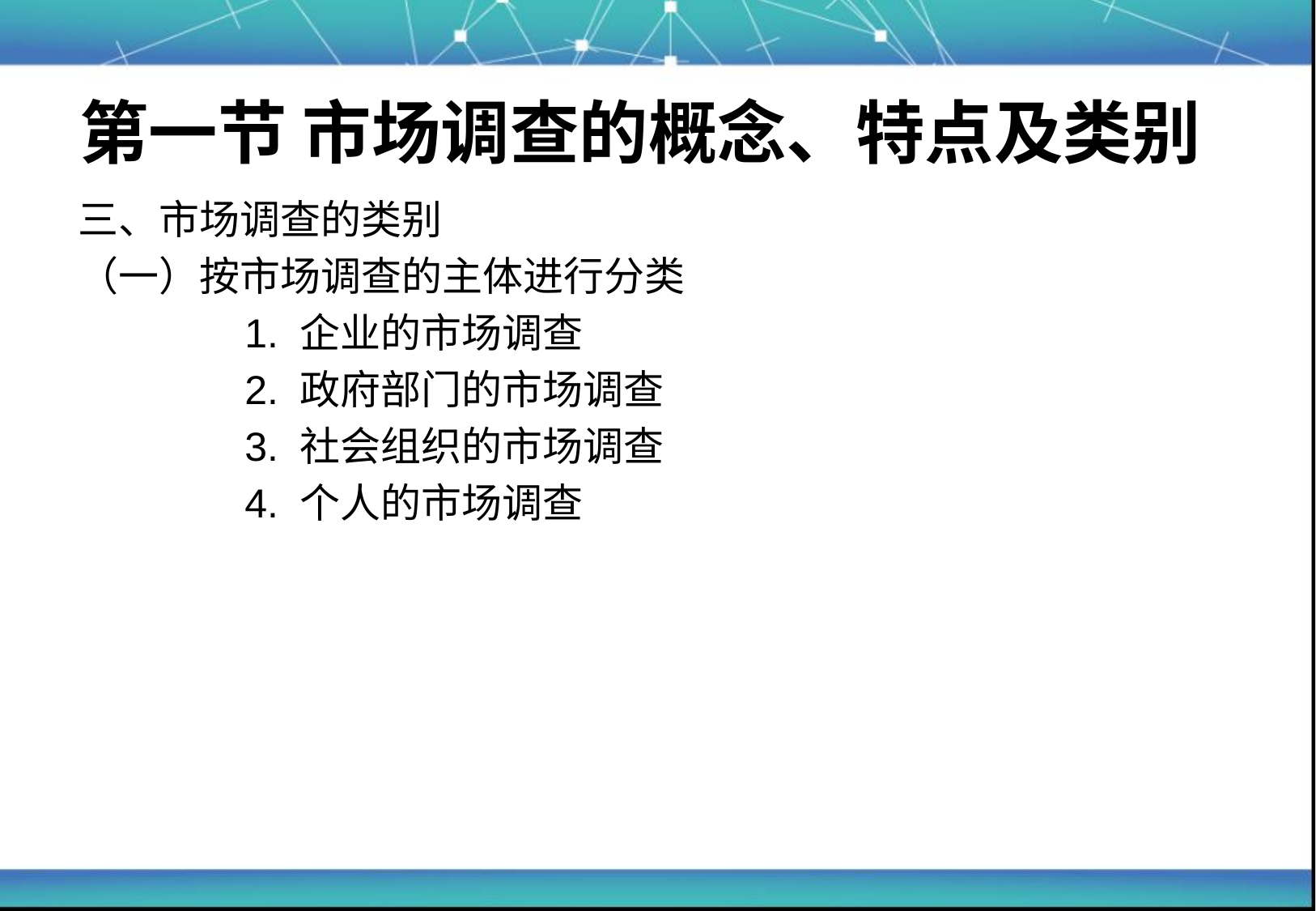

# 第一节 市场调查的概念、特点及类别
三、市场调查的类别
（一）按市场调查的主体进行分类
		1. 企业的市场调查
		2. 政府部门的市场调查
		3. 社会组织的市场调查
		4. 个人的市场调查